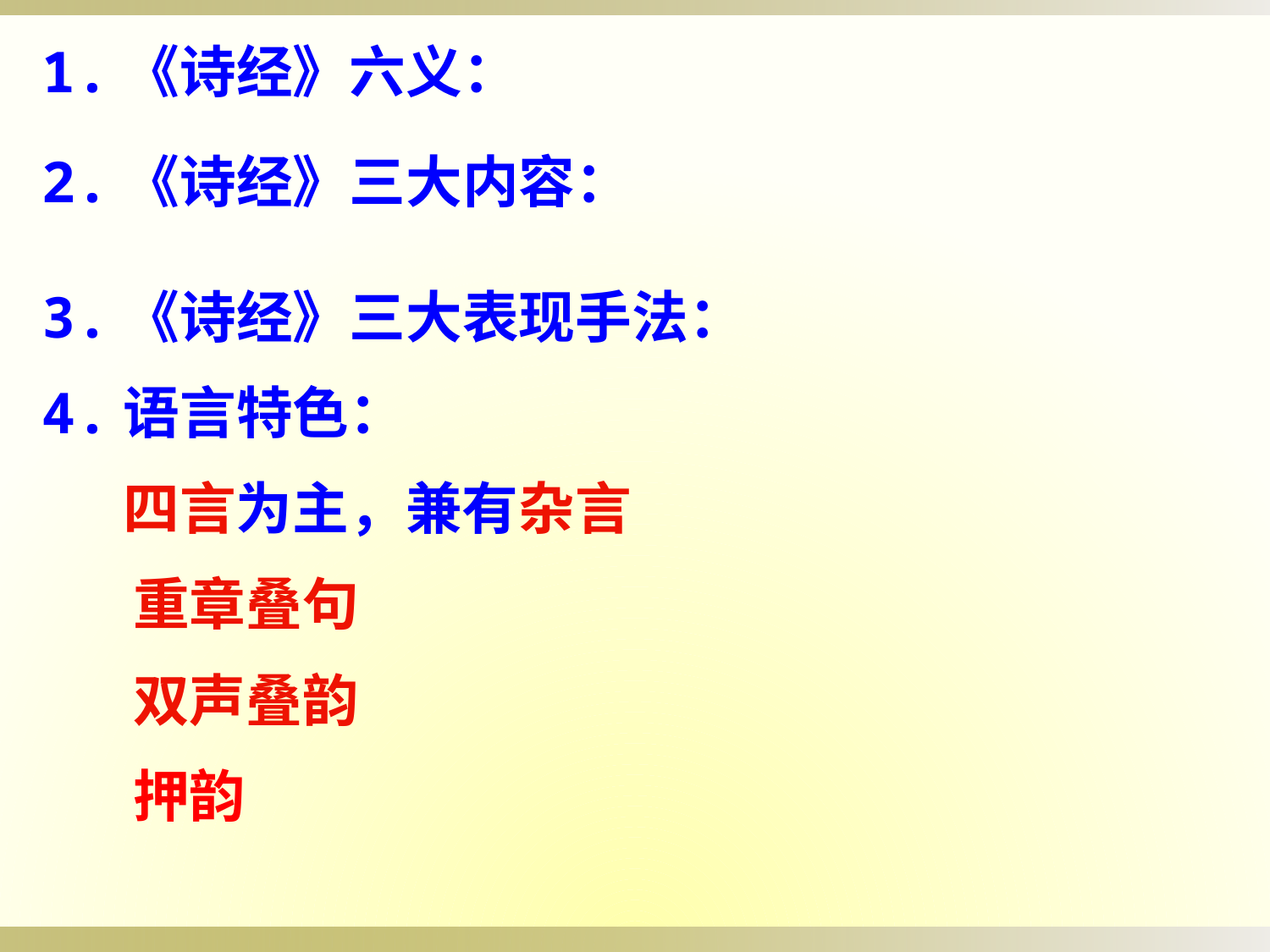

1.《诗经》六义：

2.《诗经》三大内容：

3.《诗经》三大表现手法：
4.语言特色：
         四言为主，兼有杂言
      重章叠句
      双声叠韵
      押韵